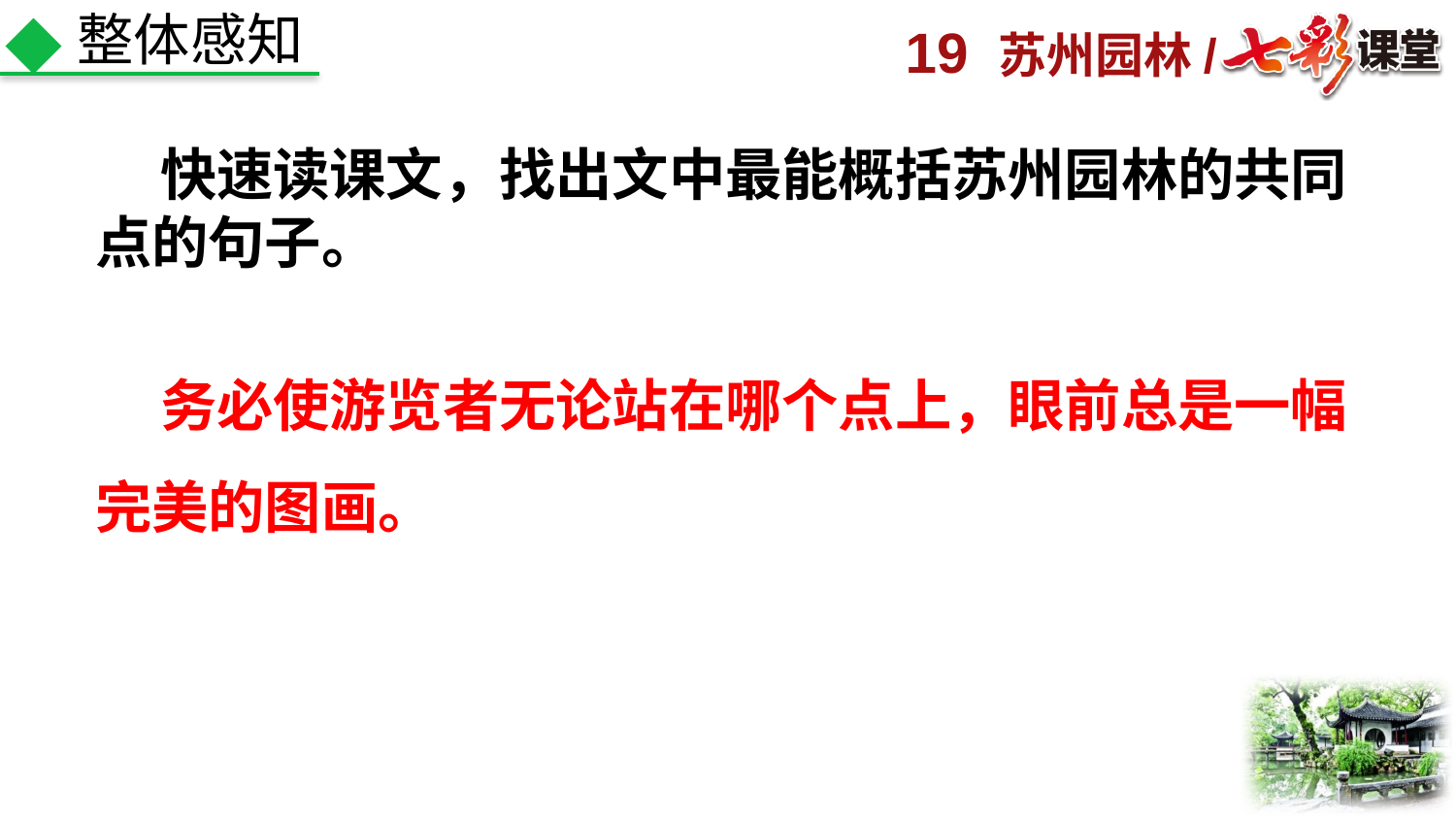

整体感知

    快速读课文，找出文中最能概括苏州园林的共同点的句子。
    务必使游览者无论站在哪个点上，眼前总是一幅完美的图画。